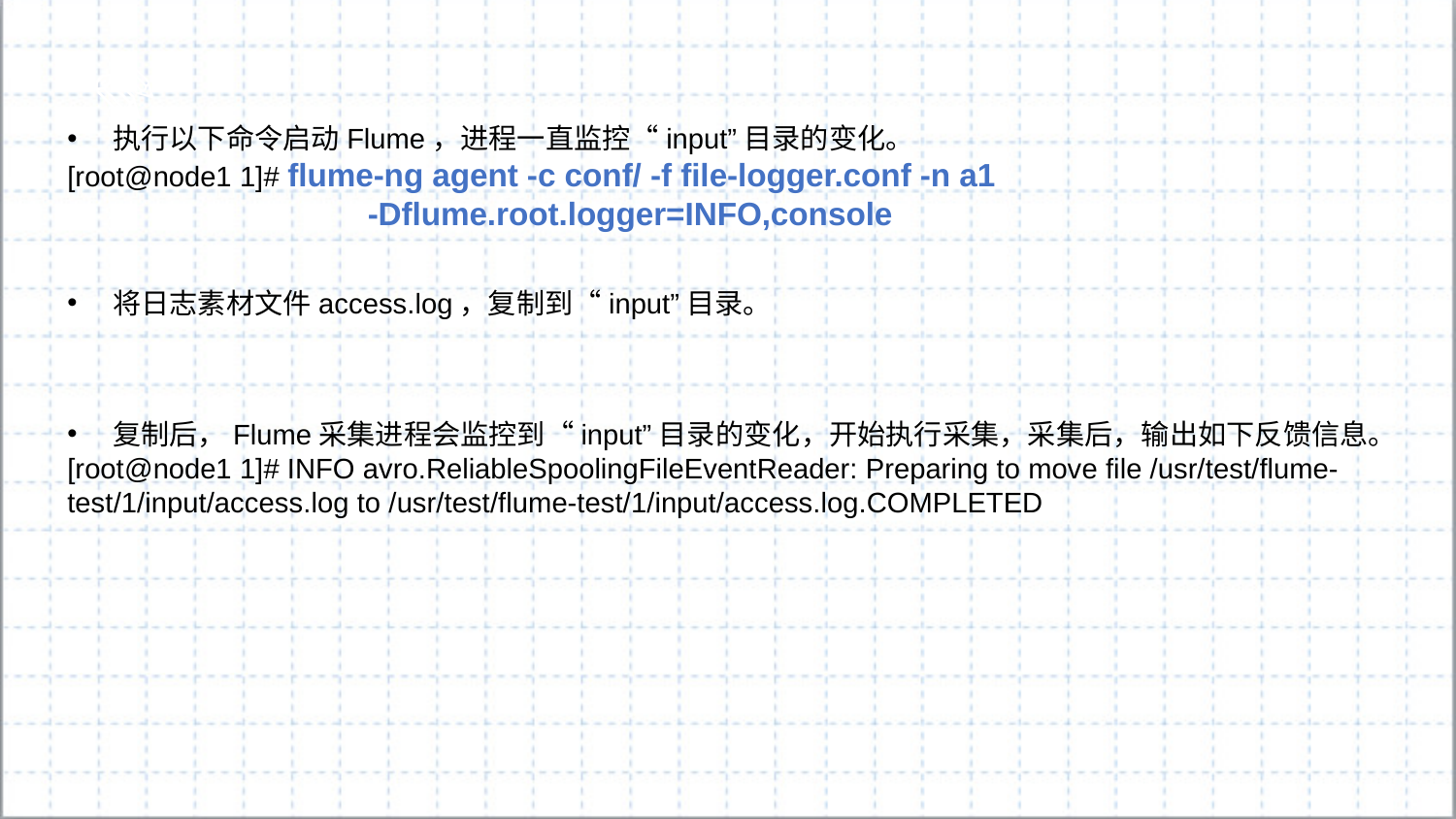

执行以下命令启动Flume，进程一直监控“input”目录的变化。
[root@node1 1]# flume-ng agent -c conf/ -f file-logger.conf -n a1
		 -Dflume.root.logger=INFO,console
将日志素材文件access.log，复制到“input”目录。
复制后，Flume采集进程会监控到“input”目录的变化，开始执行采集，采集后，输出如下反馈信息。
[root@node1 1]# INFO avro.ReliableSpoolingFileEventReader: Preparing to move file /usr/test/flume-test/1/input/access.log to /usr/test/flume-test/1/input/access.log.COMPLETED